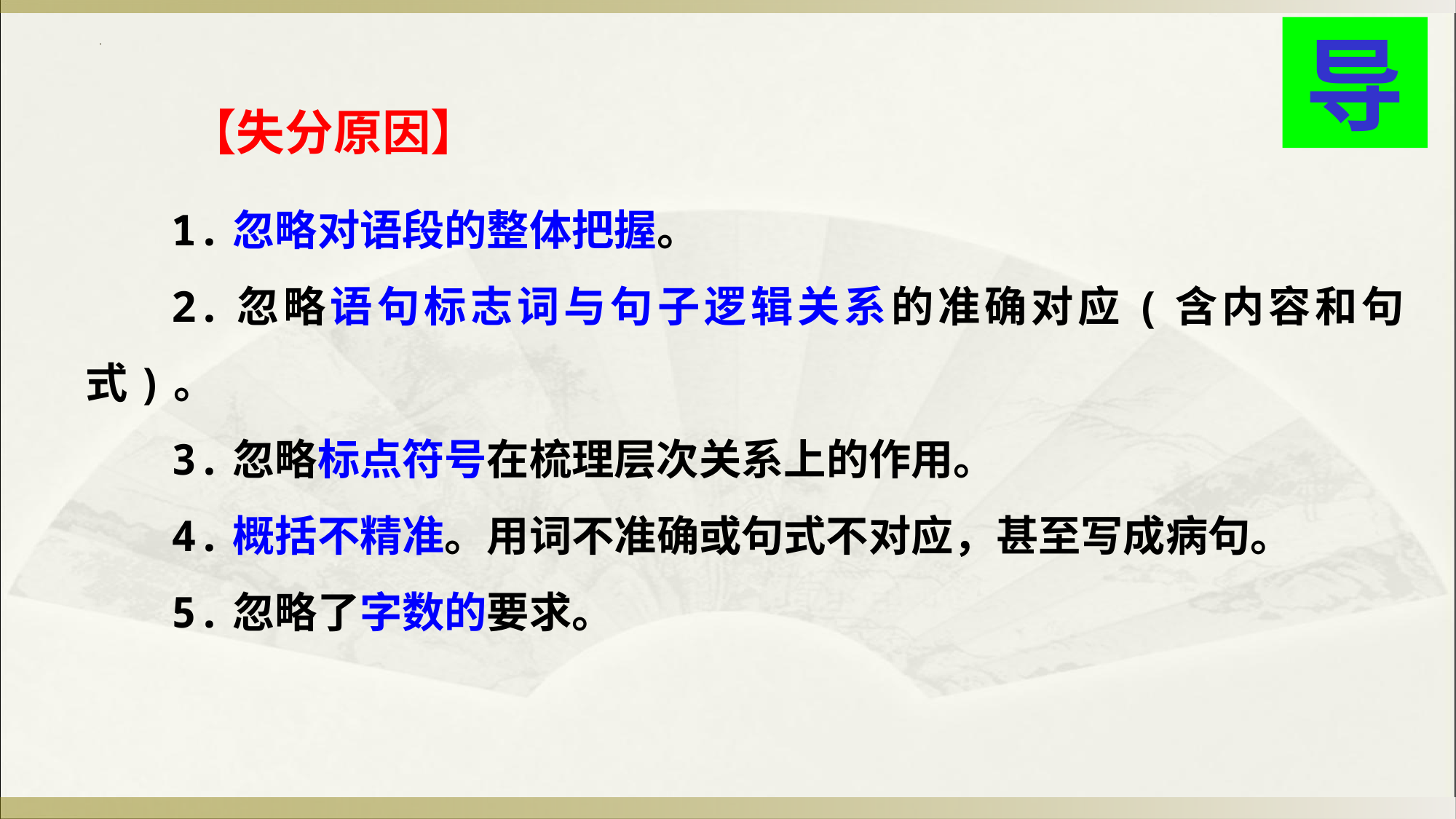

导
【失分原因】
1.忽略对语段的整体把握。
2.忽略语句标志词与句子逻辑关系的准确对应(含内容和句式)。
3.忽略标点符号在梳理层次关系上的作用。
4.概括不精准。用词不准确或句式不对应，甚至写成病句。
5.忽略了字数的要求。